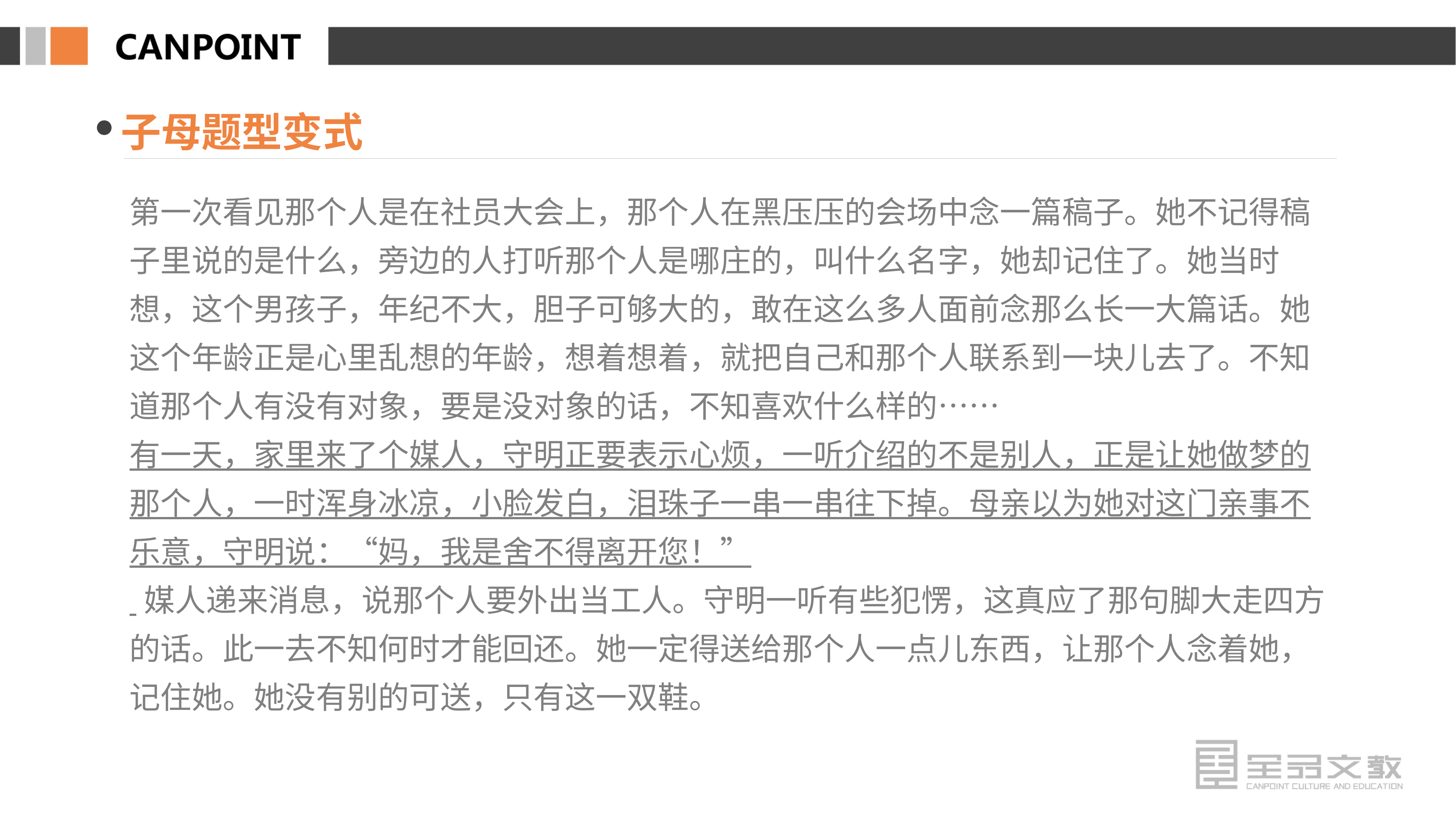

子母题型变式

第一次看见那个人是在社员大会上，那个人在黑压压的会场中念一篇稿子。她不记得稿子里说的是什么，旁边的人打听那个人是哪庄的，叫什么名字，她却记住了。她当时想，这个男孩子，年纪不大，胆子可够大的，敢在这么多人面前念那么长一大篇话。她这个年龄正是心里乱想的年龄，想着想着，就把自己和那个人联系到一块儿去了。不知道那个人有没有对象，要是没对象的话，不知喜欢什么样的……
有一天，家里来了个媒人，守明正要表示心烦，一听介绍的不是别人，正是让她做梦的那个人，一时浑身冰凉，小脸发白，泪珠子一串一串往下掉。母亲以为她对这门亲事不乐意，守明说：“妈，我是舍不得离开您！”
 媒人递来消息，说那个人要外出当工人。守明一听有些犯愣，这真应了那句脚大走四方的话。此一去不知何时才能回还。她一定得送给那个人一点儿东西，让那个人念着她，记住她。她没有别的可送，只有这一双鞋。